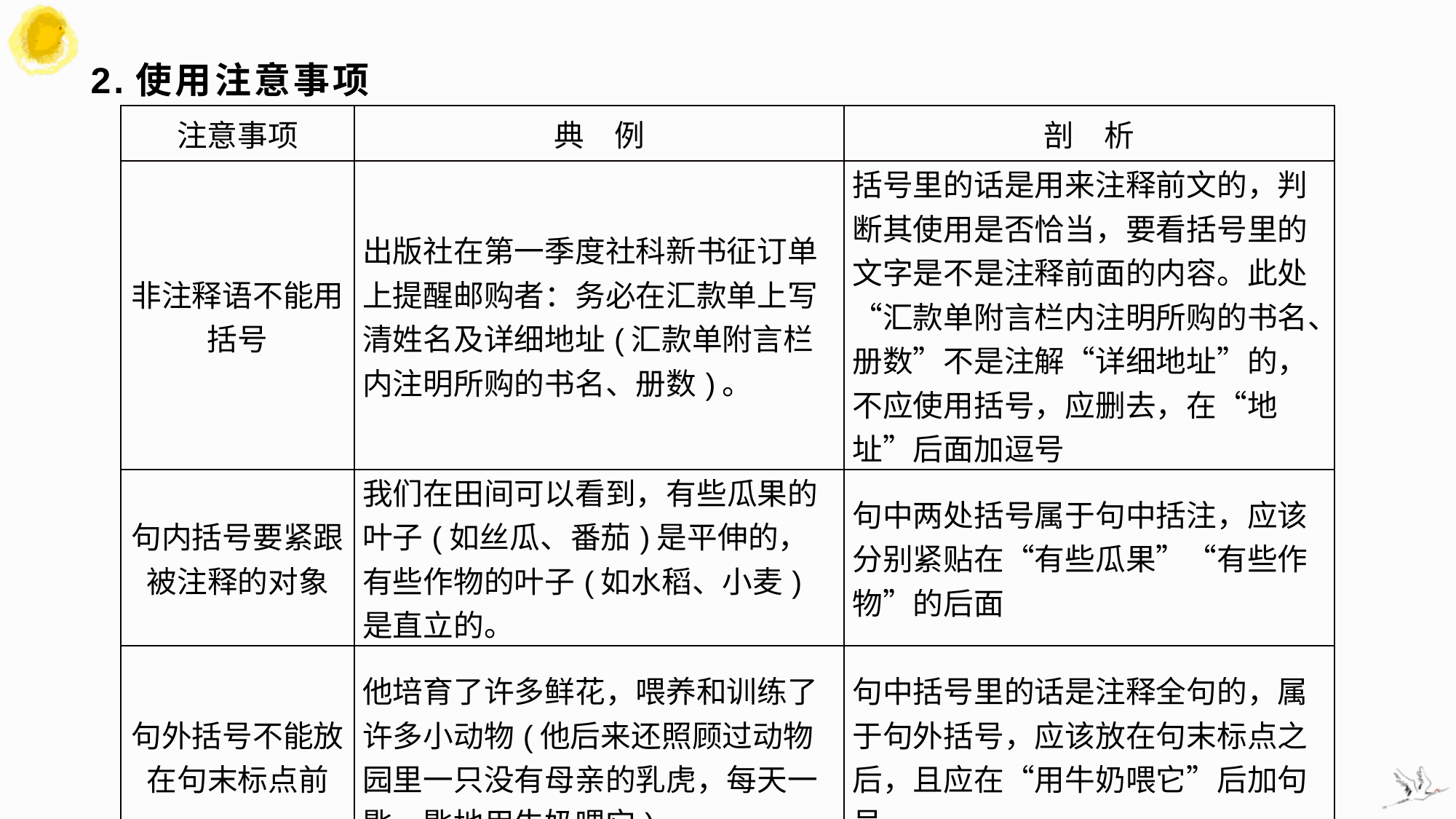

# 2.使用注意事项
| 注意事项 | 典　例 | 剖　析 |
| --- | --- | --- |
| 非注释语不能用括号 | 出版社在第一季度社科新书征订单上提醒邮购者：务必在汇款单上写清姓名及详细地址(汇款单附言栏内注明所购的书名、册数)。 | 括号里的话是用来注释前文的，判断其使用是否恰当，要看括号里的文字是不是注释前面的内容。此处“汇款单附言栏内注明所购的书名、册数”不是注解“详细地址”的，不应使用括号，应删去，在“地址”后面加逗号 |
| 句内括号要紧跟被注释的对象 | 我们在田间可以看到，有些瓜果的叶子(如丝瓜、番茄)是平伸的，有些作物的叶子(如水稻、小麦)是直立的。 | 句中两处括号属于句中括注，应该分别紧贴在“有些瓜果”“有些作物”的后面 |
| 句外括号不能放在句末标点前 | 他培育了许多鲜花，喂养和训练了许多小动物(他后来还照顾过动物园里一只没有母亲的乳虎，每天一匙一匙地用牛奶喂它)。 | 句中括号里的话是注释全句的，属于句外括号，应该放在句末标点之后，且应在“用牛奶喂它”后加句号 |